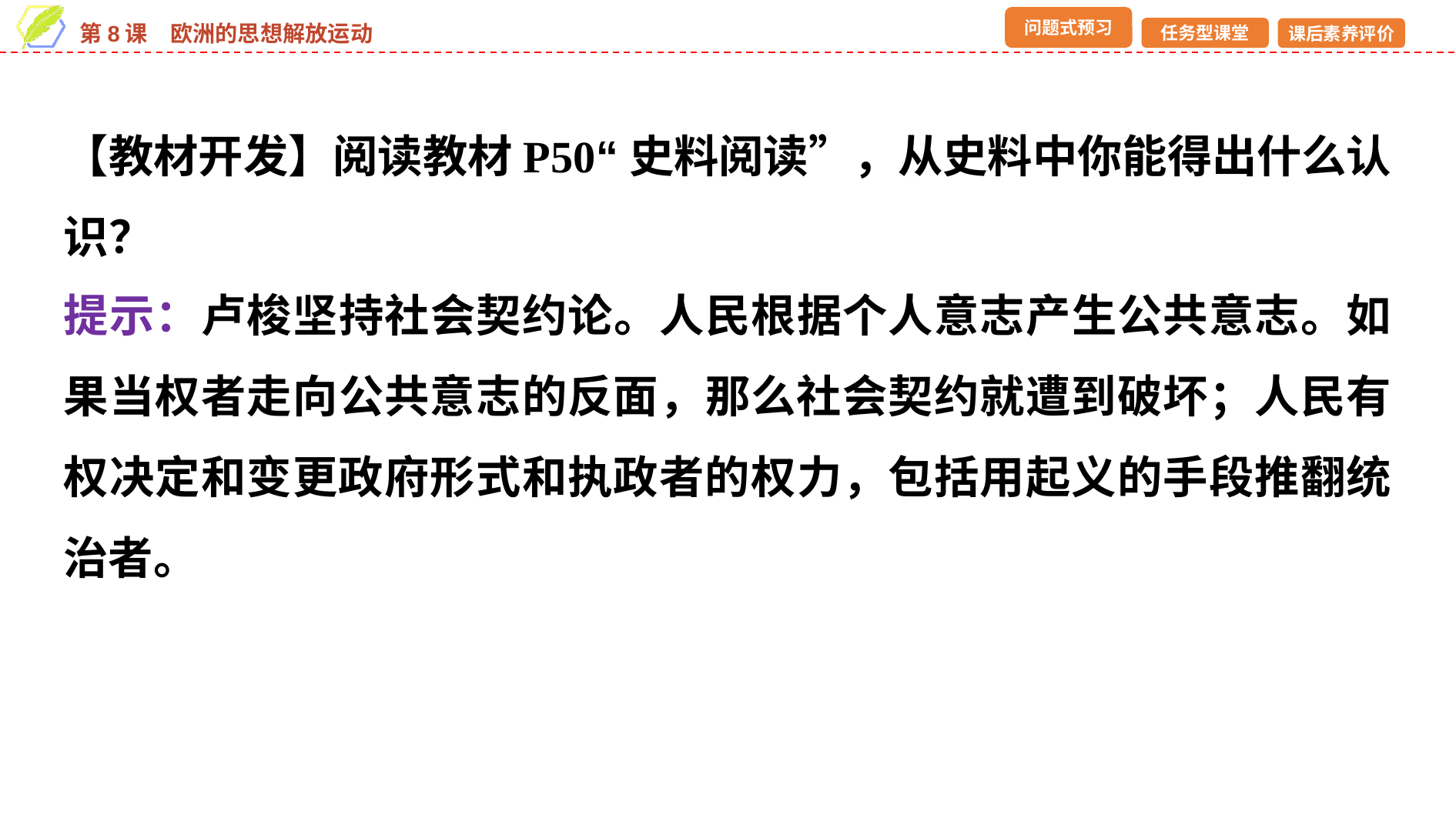

【教材开发】阅读教材P50“史料阅读”，从史料中你能得出什么认识？
提示：卢梭坚持社会契约论。人民根据个人意志产生公共意志。如果当权者走向公共意志的反面，那么社会契约就遭到破坏；人民有权决定和变更政府形式和执政者的权力，包括用起义的手段推翻统治者。